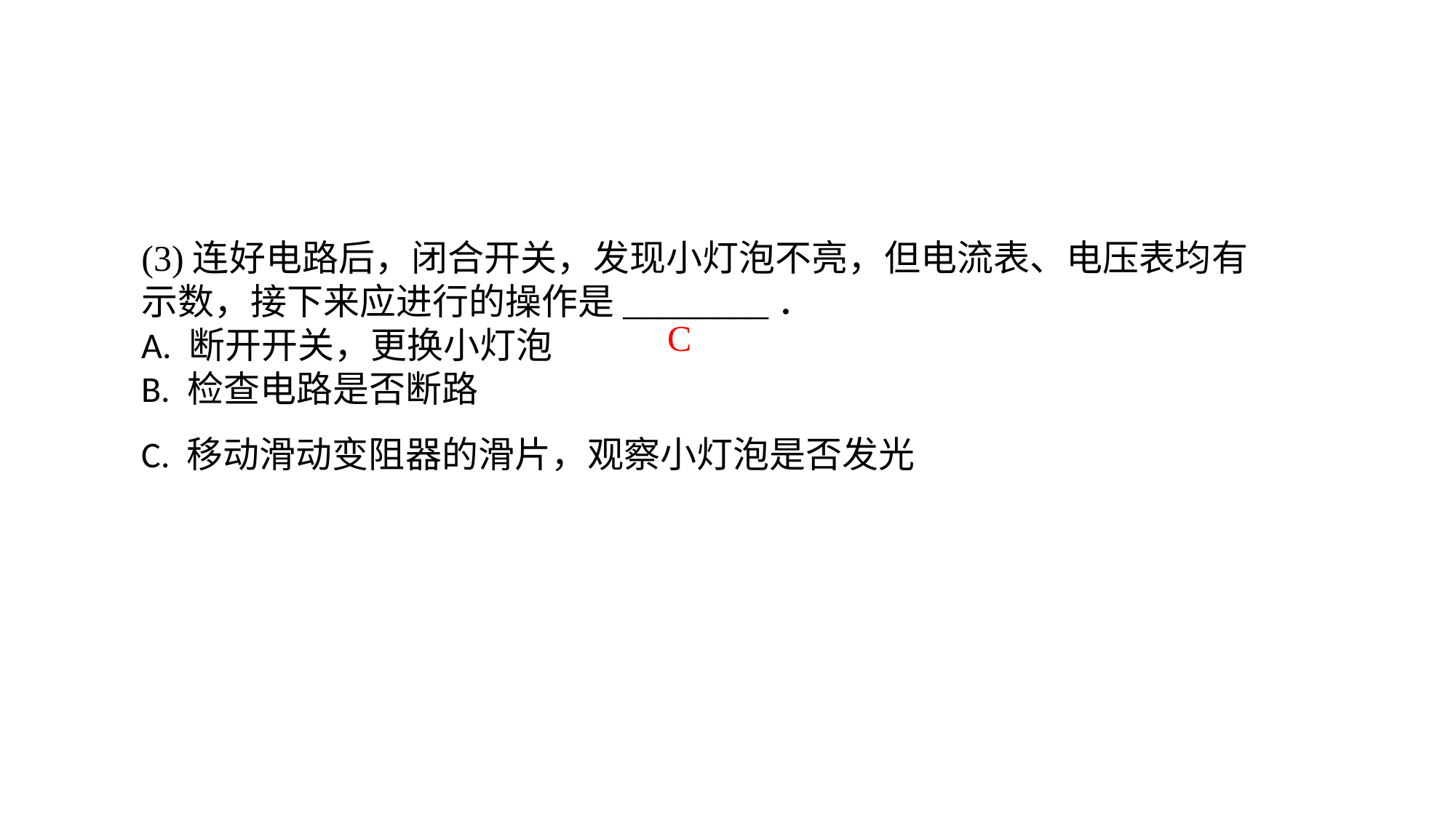

(3)连好电路后，闭合开关，发现小灯泡不亮，但电流表、电压表均有示数，接下来应进行的操作是________．A. 断开开关，更换小灯泡B. 检查电路是否断路C. 移动滑动变阻器的滑片，观察小灯泡是否发光
C